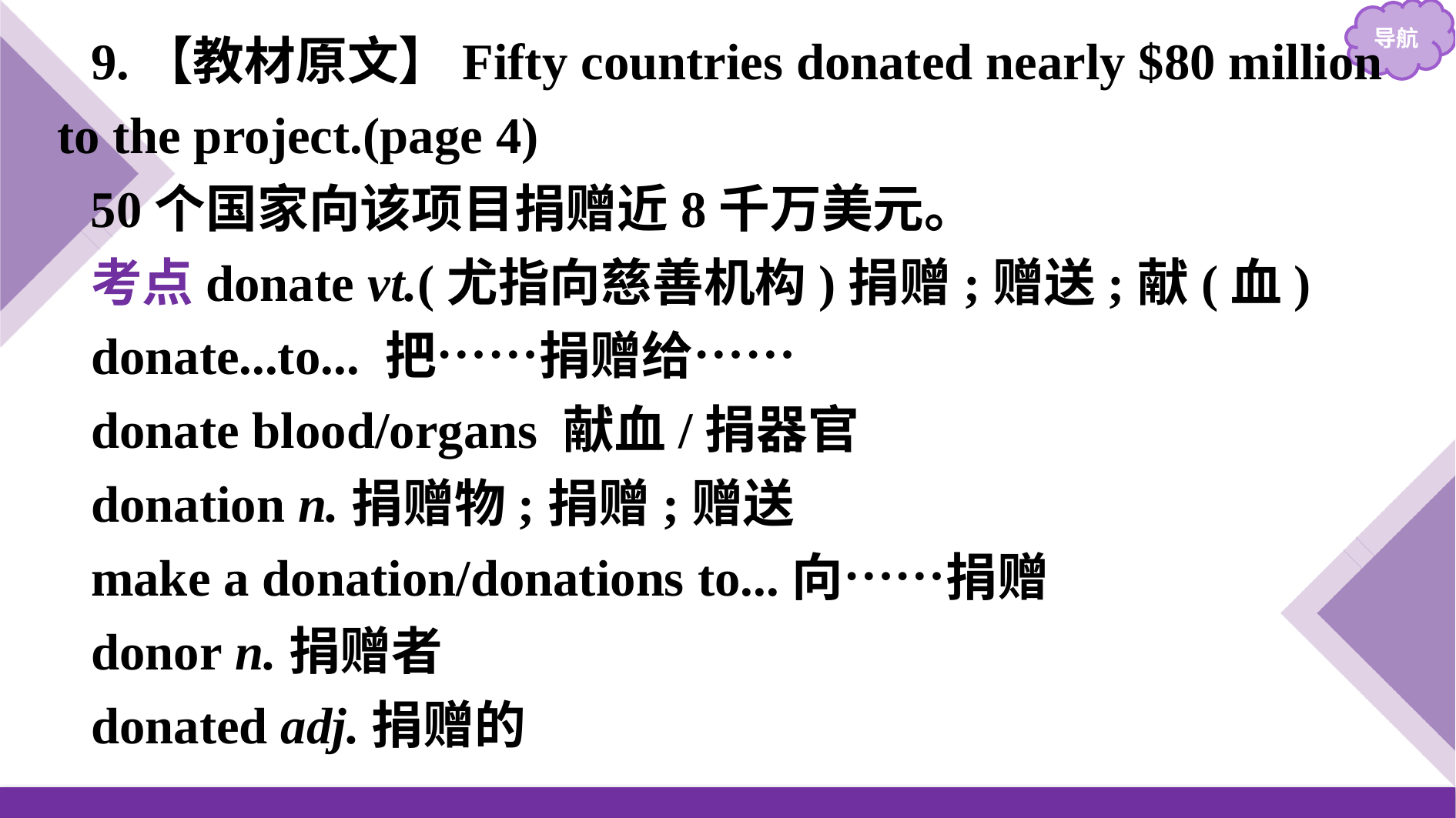

9.【教材原文】Fifty countries donated nearly $80 million to the project.(page 4)
50个国家向该项目捐赠近8千万美元。
考点donate vt.(尤指向慈善机构)捐赠;赠送;献(血)
donate...to... 把……捐赠给……
donate blood/organs 献血/捐器官
donation n.捐赠物;捐赠;赠送
make a donation/donations to...向……捐赠
donor n.捐赠者
donated adj.捐赠的